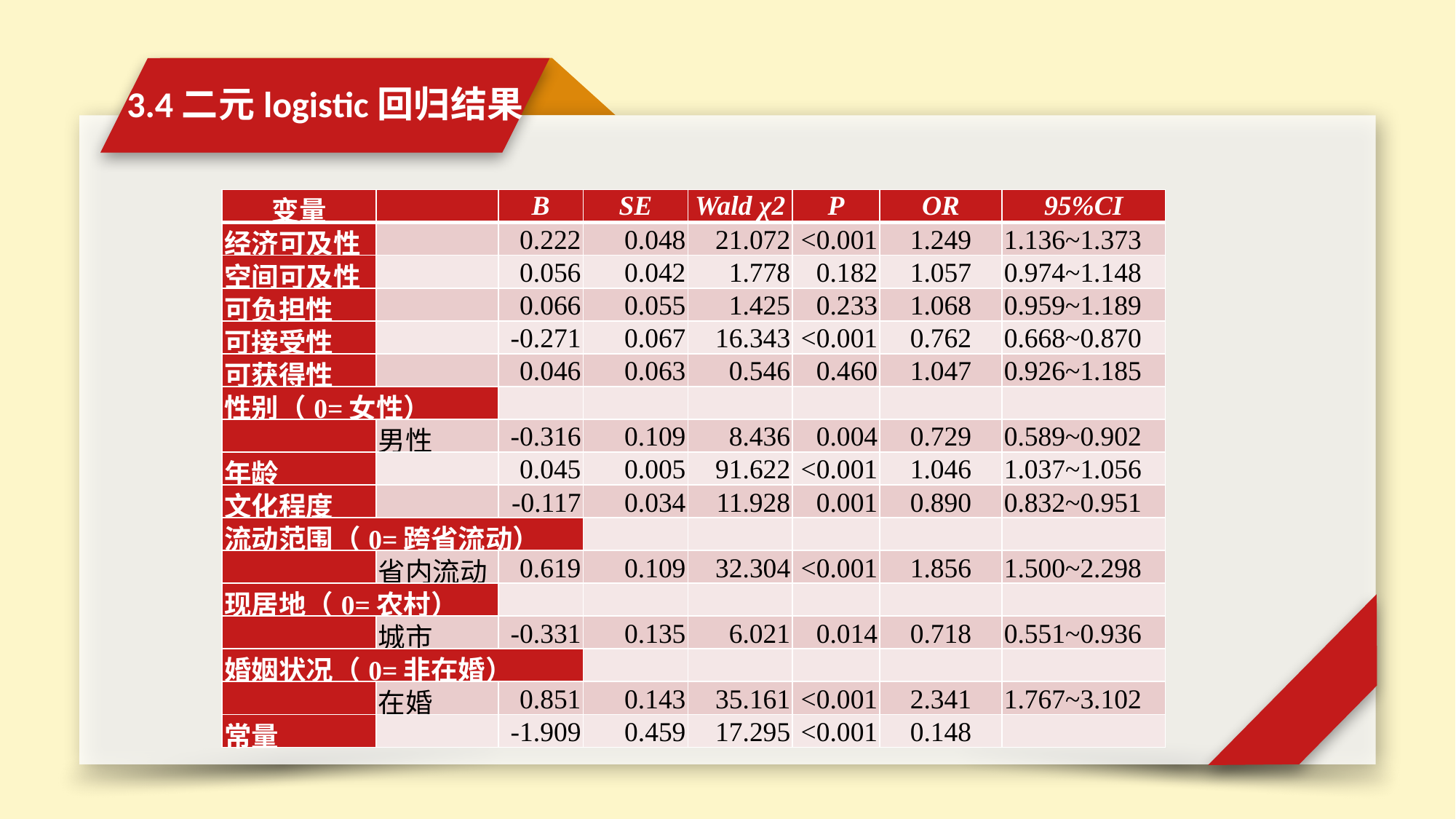

3.4二元logistic回归结果

| 变量 |  | B | SE | Wald χ2 | P | OR | 95%CI |
| --- | --- | --- | --- | --- | --- | --- | --- |
| 经济可及性 |  | 0.222 | 0.048 | 21.072 | <0.001 | 1.249 | 1.136~1.373 |
| 空间可及性 |  | 0.056 | 0.042 | 1.778 | 0.182 | 1.057 | 0.974~1.148 |
| 可负担性 |  | 0.066 | 0.055 | 1.425 | 0.233 | 1.068 | 0.959~1.189 |
| 可接受性 |  | -0.271 | 0.067 | 16.343 | <0.001 | 0.762 | 0.668~0.870 |
| 可获得性 |  | 0.046 | 0.063 | 0.546 | 0.460 | 1.047 | 0.926~1.185 |
| 性别（0=女性） |  |  |  |  |  |  |  |
|  | 男性 | -0.316 | 0.109 | 8.436 | 0.004 | 0.729 | 0.589~0.902 |
| 年龄 |  | 0.045 | 0.005 | 91.622 | <0.001 | 1.046 | 1.037~1.056 |
| 文化程度 |  | -0.117 | 0.034 | 11.928 | 0.001 | 0.890 | 0.832~0.951 |
| 流动范围（0=跨省流动） |  |  |  |  |  |  |  |
|  | 省内流动 | 0.619 | 0.109 | 32.304 | <0.001 | 1.856 | 1.500~2.298 |
| 现居地（0=农村） |  |  |  |  |  |  |  |
|  | 城市 | -0.331 | 0.135 | 6.021 | 0.014 | 0.718 | 0.551~0.936 |
| 婚姻状况（0=非在婚） |  |  |  |  |  |  |  |
|  | 在婚 | 0.851 | 0.143 | 35.161 | <0.001 | 2.341 | 1.767~3.102 |
| 常量 |  | -1.909 | 0.459 | 17.295 | <0.001 | 0.148 |  |